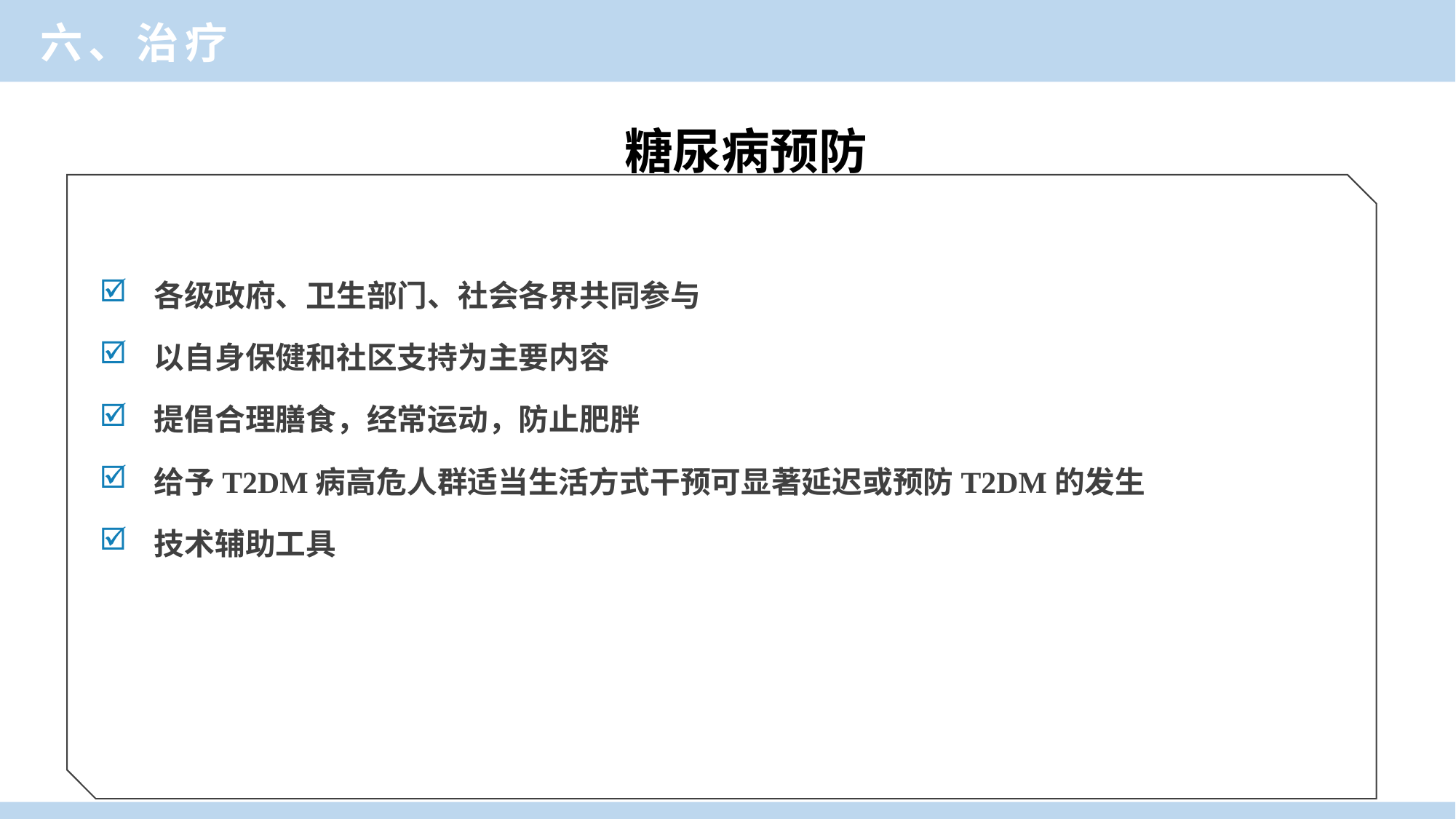

六、治疗
糖尿病预防

各级政府、卫生部门、社会各界共同参与
以自身保健和社区支持为主要内容
提倡合理膳食，经常运动，防止肥胖
给予T2DM病高危人群适当生活方式干预可显著延迟或预防T2DM的发生
技术辅助工具